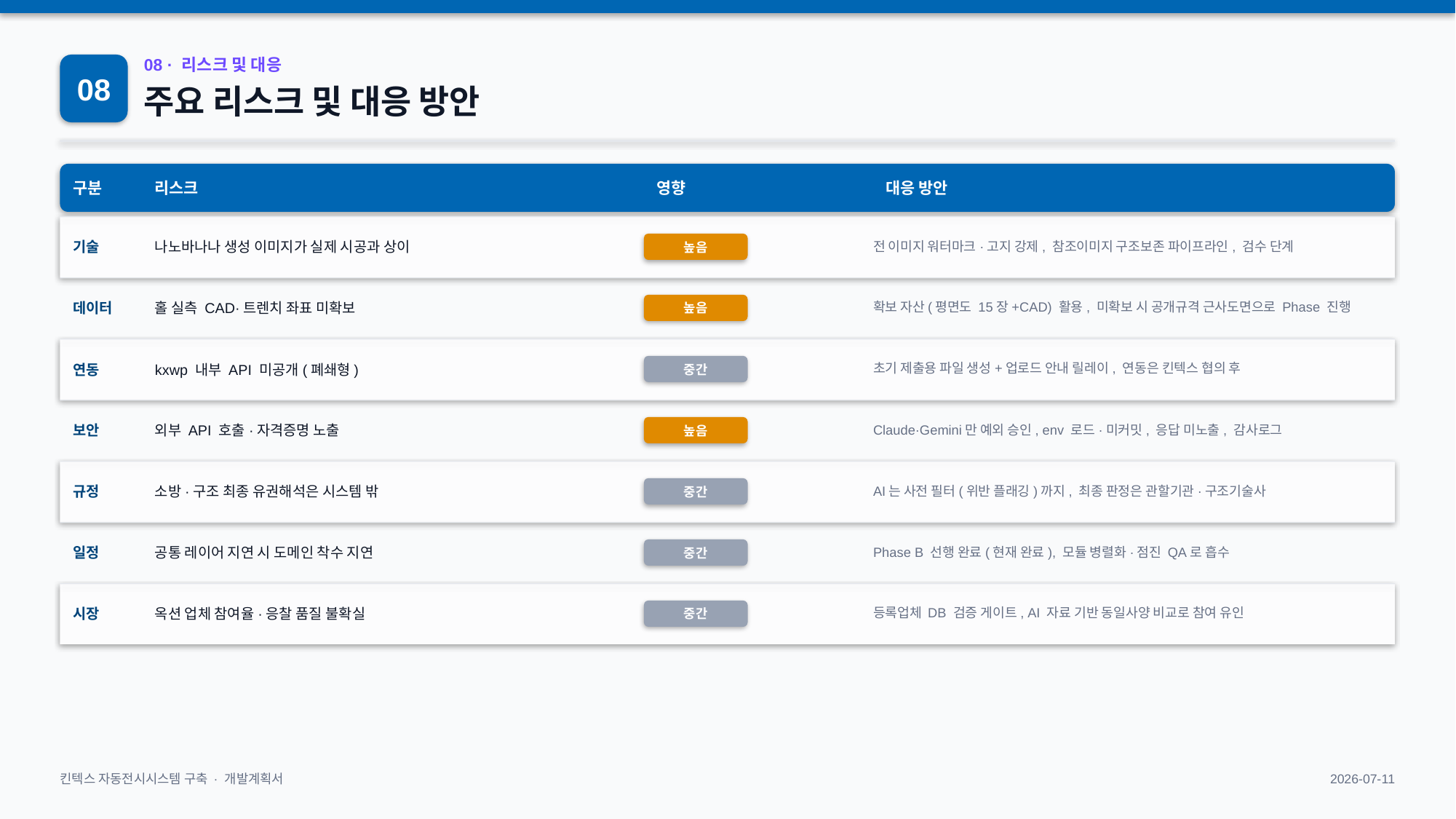

08
08 · 리스크 및 대응
주요 리스크 및 대응 방안

구분
리스크
영향
대응 방안

기술
나노바나나 생성 이미지가 실제 시공과 상이
전 이미지 워터마크·고지 강제, 참조이미지 구조보존 파이프라인, 검수 단계
높음

데이터
홀 실측 CAD·트렌치 좌표 미확보
확보 자산(평면도 15장+CAD) 활용, 미확보 시 공개규격 근사도면으로 Phase 진행
높음

연동
kxwp 내부 API 미공개(폐쇄형)
초기 제출용 파일 생성+업로드 안내 릴레이, 연동은 킨텍스 협의 후
중간

보안
외부 API 호출·자격증명 노출
Claude·Gemini만 예외 승인, env 로드·미커밋, 응답 미노출, 감사로그
높음

규정
소방·구조 최종 유권해석은 시스템 밖
AI는 사전 필터(위반 플래깅)까지, 최종 판정은 관할기관·구조기술사
중간

일정
공통 레이어 지연 시 도메인 착수 지연
Phase B 선행 완료(현재 완료), 모듈 병렬화·점진 QA로 흡수
중간

시장
옥션 업체 참여율·응찰 품질 불확실
등록업체 DB 검증 게이트, AI 자료 기반 동일사양 비교로 참여 유인
중간

킨텍스 자동전시시스템 구축 · 개발계획서
2026-07-11